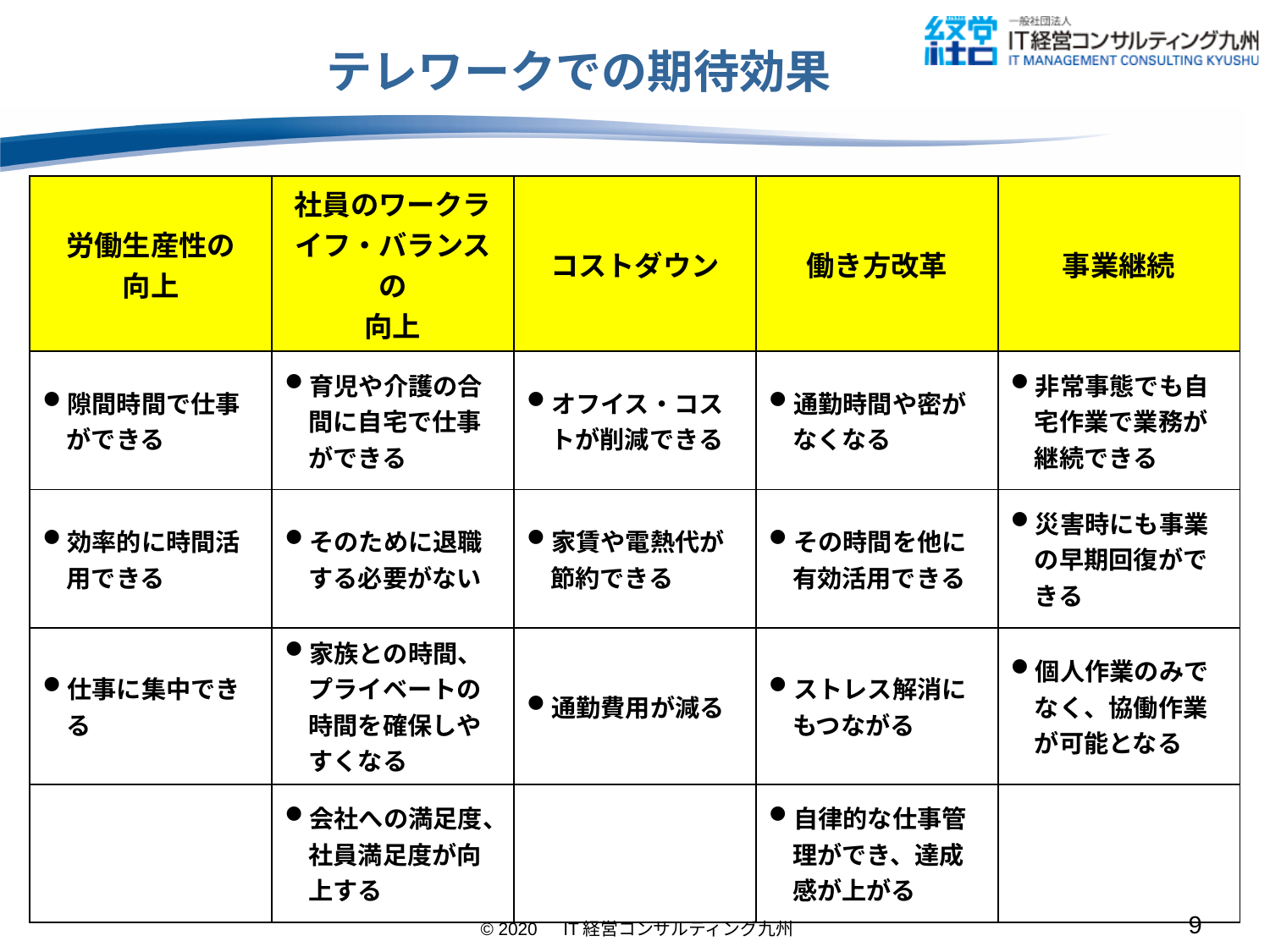

# テレワークでの期待効果
| 労働生産性の 向上 | 社員のワークライフ・バランスの 向上 | コストダウン | 働き方改革 | 事業継続 |
| --- | --- | --- | --- | --- |
| 隙間時間で仕事ができる | 育児や介護の合間に自宅で仕事ができる | オフイス・コストが削減できる | 通勤時間や密がなくなる | 非常事態でも自宅作業で業務が継続できる |
| 効率的に時間活用できる | そのために退職する必要がない | 家賃や電熱代が節約できる | その時間を他に有効活用できる | 災害時にも事業の早期回復ができる |
| 仕事に集中できる | 家族との時間、プライベートの時間を確保しやすくなる | 通勤費用が減る | ストレス解消にもつながる | 個人作業のみでなく、協働作業が可能となる |
|  | 会社への満足度、社員満足度が向上する |  | 自律的な仕事管理ができ、達成感が上がる |  |
9